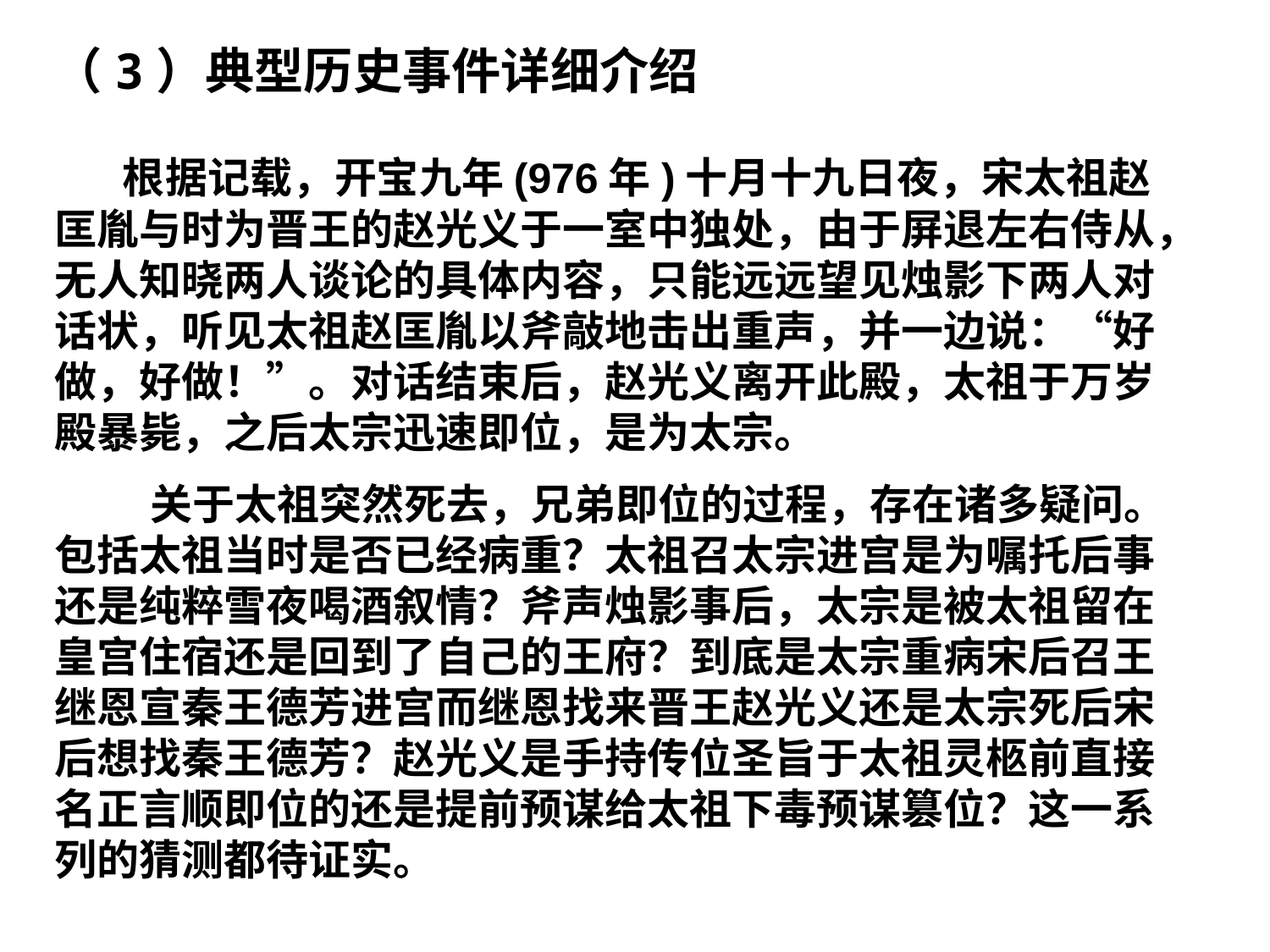

（3）典型历史事件详细介绍
     根据记载，开宝九年(976年)十月十九日夜，宋太祖赵匡胤与时为晋王的赵光义于一室中独处，由于屏退左右侍从，无人知晓两人谈论的具体内容，只能远远望见烛影下两人对话状，听见太祖赵匡胤以斧敲地击出重声，并一边说：“好做，好做！”。对话结束后，赵光义离开此殿，太祖于万岁殿暴毙，之后太宗迅速即位，是为太宗。
         关于太祖突然死去，兄弟即位的过程，存在诸多疑问。包括太祖当时是否已经病重？太祖召太宗进宫是为嘱托后事还是纯粹雪夜喝酒叙情？斧声烛影事后，太宗是被太祖留在皇宫住宿还是回到了自己的王府？到底是太宗重病宋后召王继恩宣秦王德芳进宫而继恩找来晋王赵光义还是太宗死后宋后想找秦王德芳？赵光义是手持传位圣旨于太祖灵柩前直接名正言顺即位的还是提前预谋给太祖下毒预谋篡位？这一系列的猜测都待证实。